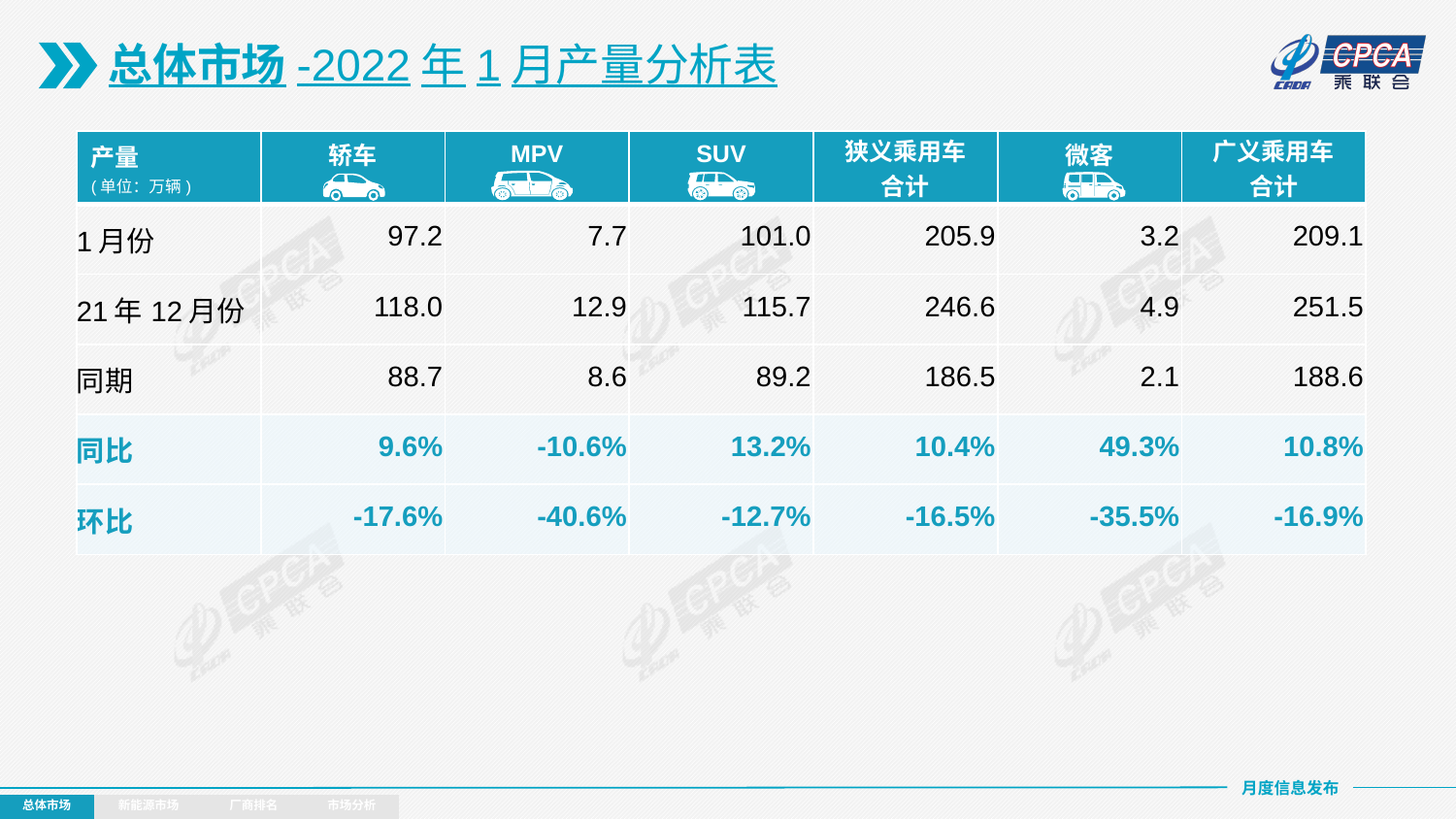

总体市场-2022年1月产量分析表
| 产量 (单位：万辆) | 轿车 | MPV | SUV | 狭义乘用车 合计 | 微客 | 广义乘用车 合计 |
| --- | --- | --- | --- | --- | --- | --- |
| 1月份 | 97.2 | 7.7 | 101.0 | 205.9 | 3.2 | 209.1 |
| 21年12月份 | 118.0 | 12.9 | 115.7 | 246.6 | 4.9 | 251.5 |
| 同期 | 88.7 | 8.6 | 89.2 | 186.5 | 2.1 | 188.6 |
| 同比 | 9.6% | -10.6% | 13.2% | 10.4% | 49.3% | 10.8% |
| 环比 | -17.6% | -40.6% | -12.7% | -16.5% | -35.5% | -16.9% |

3